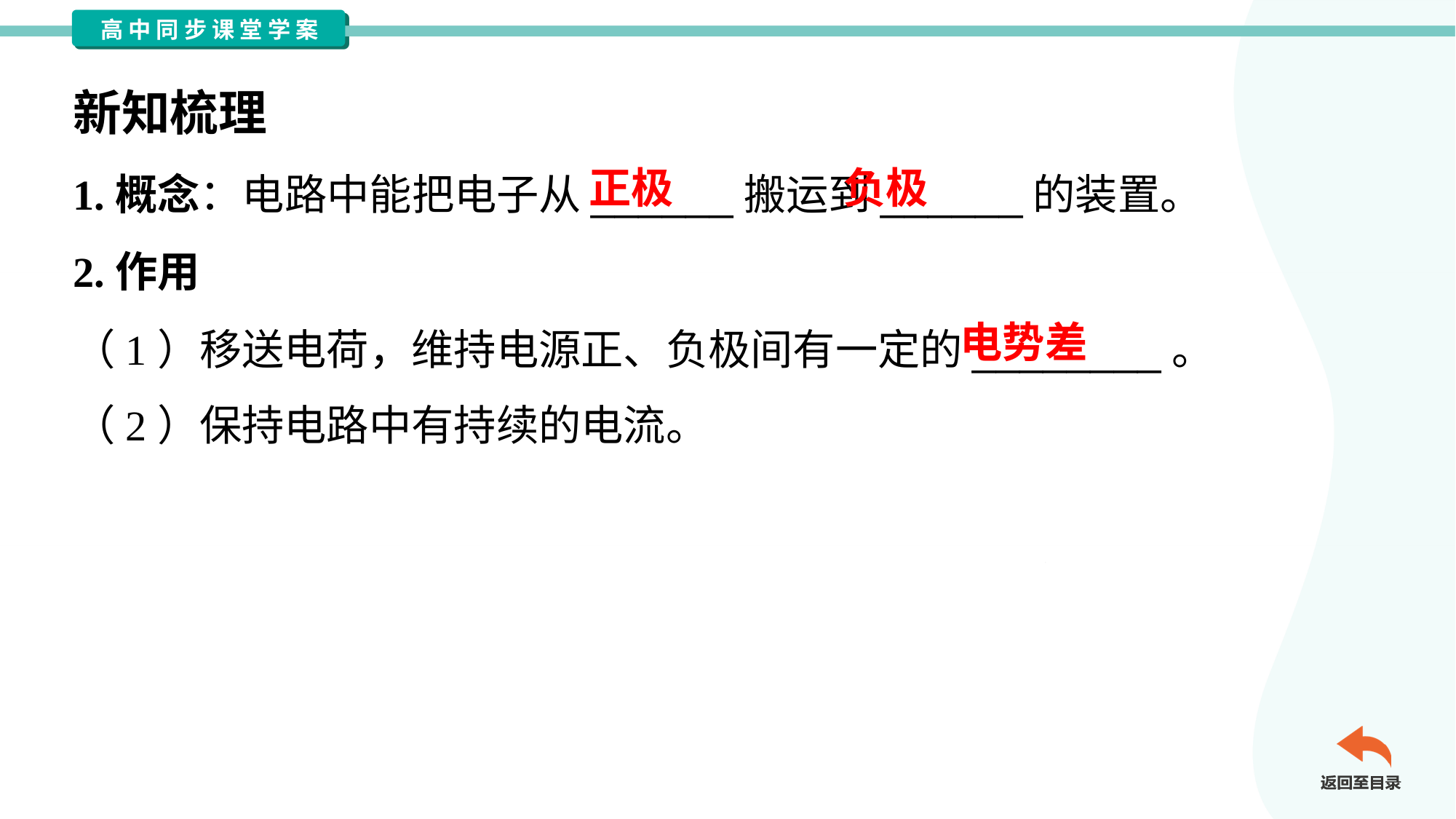

新知梳理
正极
负极
1.概念：电路中能把电子从______搬运到______的装置。
2.作用
（1）移送电荷，维持电源正、负极间有一定的________。
（2）保持电路中有持续的电流。
电势差